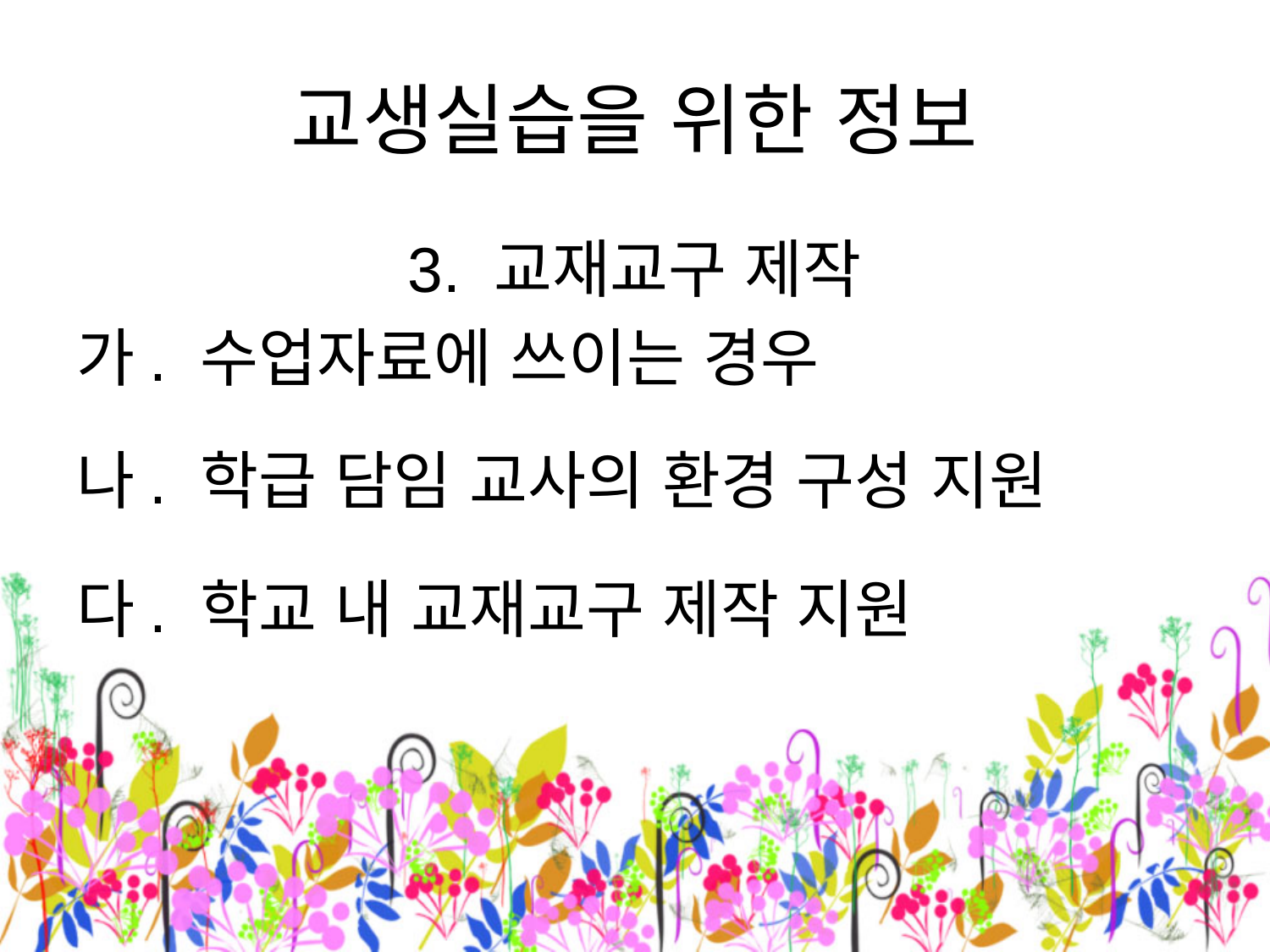

# 교생실습을 위한 정보
3. 교재교구 제작
가. 수업자료에 쓰이는 경우

나. 학급 담임 교사의 환경 구성 지원

다. 학교 내 교재교구 제작 지원